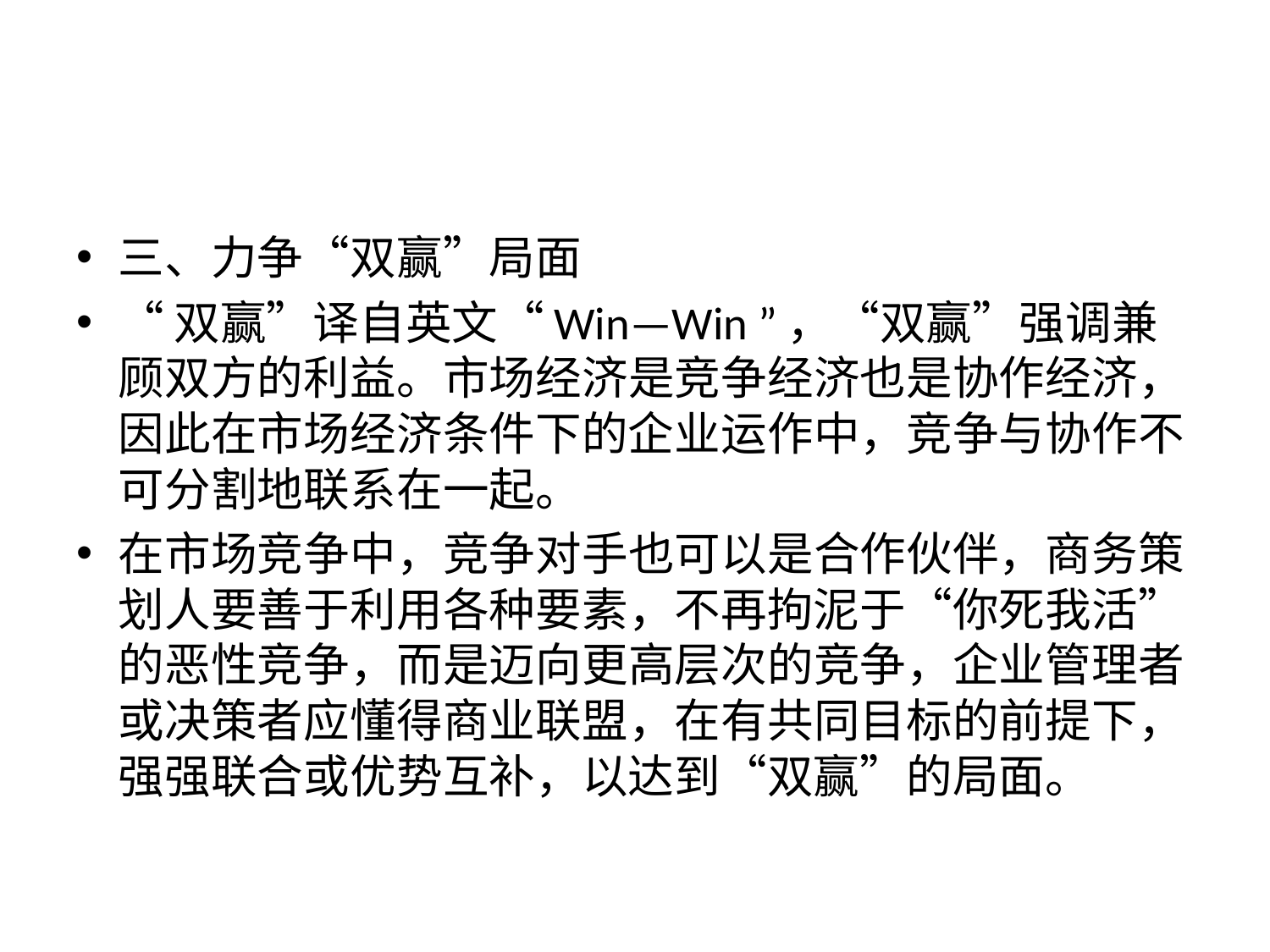

#
三、力争“双赢”局面
“双赢”译自英文“Win—Win ”，“双赢”强调兼顾双方的利益。市场经济是竞争经济也是协作经济，因此在市场经济条件下的企业运作中，竞争与协作不可分割地联系在一起。
在市场竞争中，竞争对手也可以是合作伙伴，商务策划人要善于利用各种要素，不再拘泥于“你死我活”的恶性竞争，而是迈向更高层次的竞争，企业管理者或决策者应懂得商业联盟，在有共同目标的前提下，强强联合或优势互补，以达到“双赢”的局面。